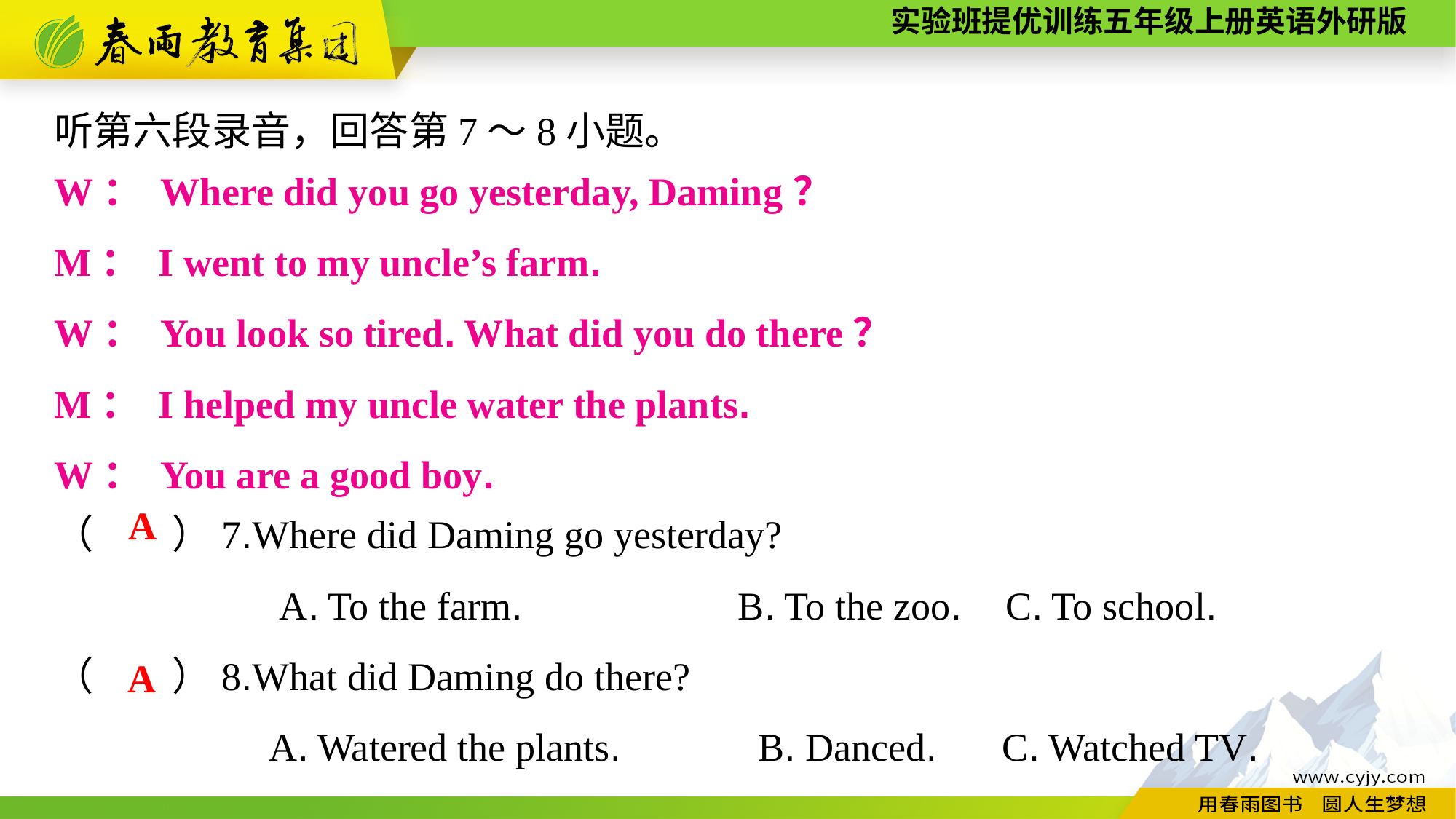

听第六段录音，回答第7～8小题。
W： Where did you go yesterday, Daming？
M： I went to my uncle’s farm.
W： You look so tired. What did you do there？
M： I helped my uncle water the plants.
W： You are a good boy.
（　　）7.Where did Daming go yesterday?
A. To the farm.	　          B. To the zoo.    C. To school.
（　　）8.What did Daming do there?
A. Watered the plants.	　B. Danced.      C. Watched TV.
A
A